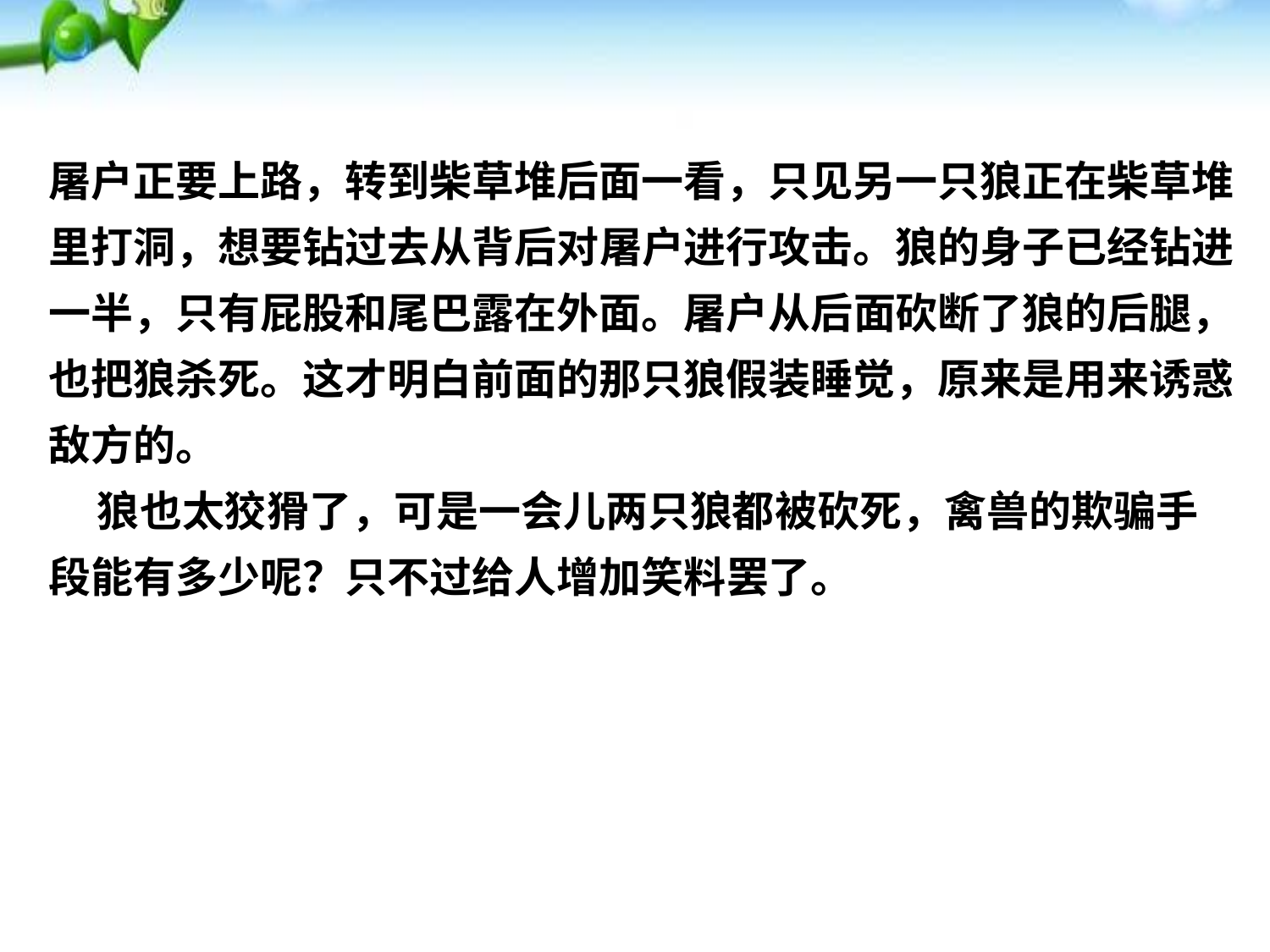

屠户正要上路，转到柴草堆后面一看，只见另一只狼正在柴草堆里打洞，想要钻过去从背后对屠户进行攻击。狼的身子已经钻进一半，只有屁股和尾巴露在外面。屠户从后面砍断了狼的后腿，也把狼杀死。这才明白前面的那只狼假装睡觉，原来是用来诱惑敌方的。
    狼也太狡猾了，可是一会儿两只狼都被砍死，禽兽的欺骗手段能有多少呢？只不过给人增加笑料罢了。